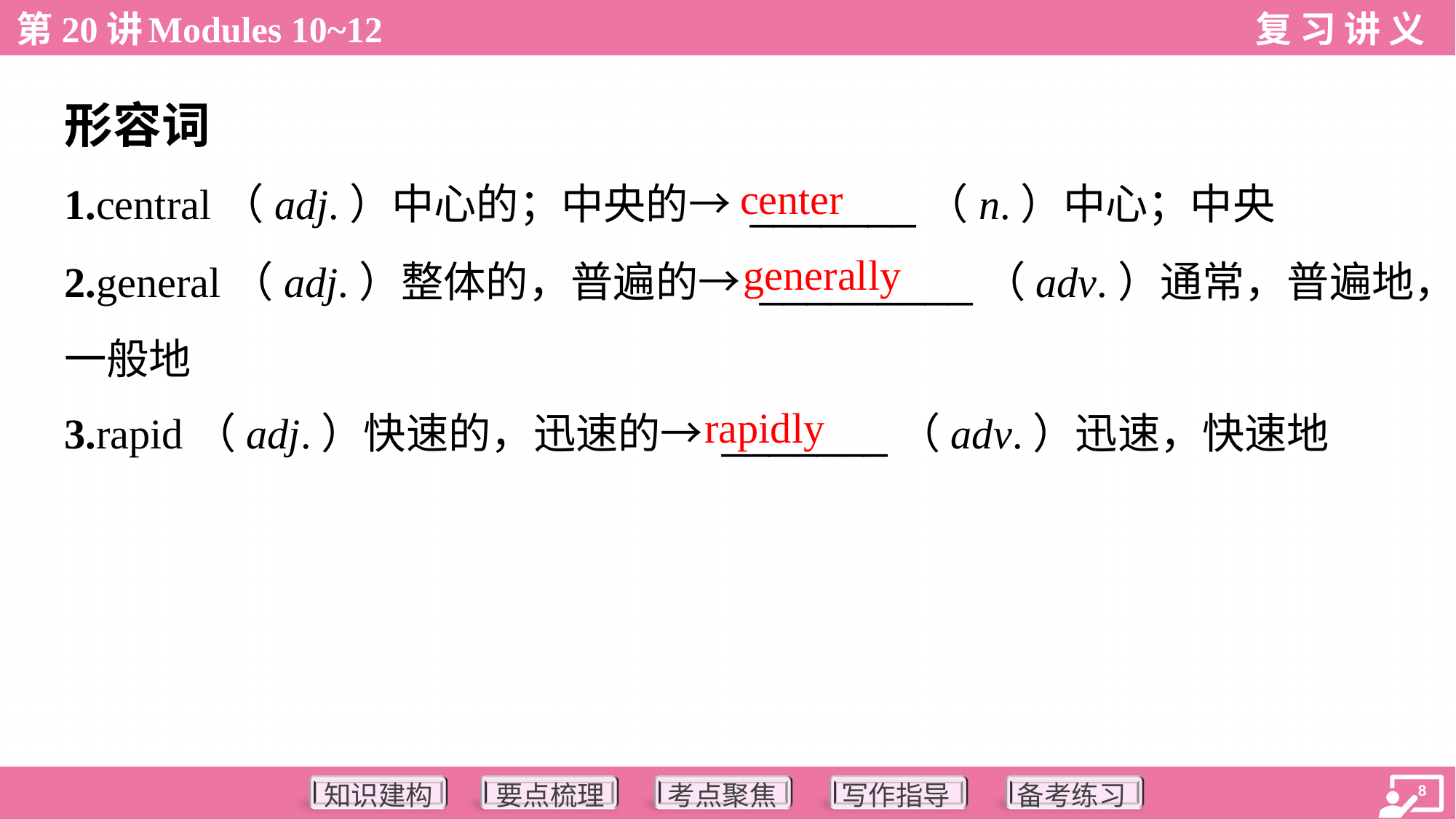

形容词
center
1.central（adj.）中心的；中央的→ _______（n.）中心；中央
2.general（adj.）整体的，普遍的→ _________（adv.）通常，普遍地，
一般地
3.rapid（adj.）快速的，迅速的→ _______（adv.）迅速，快速地
generally
rapidly